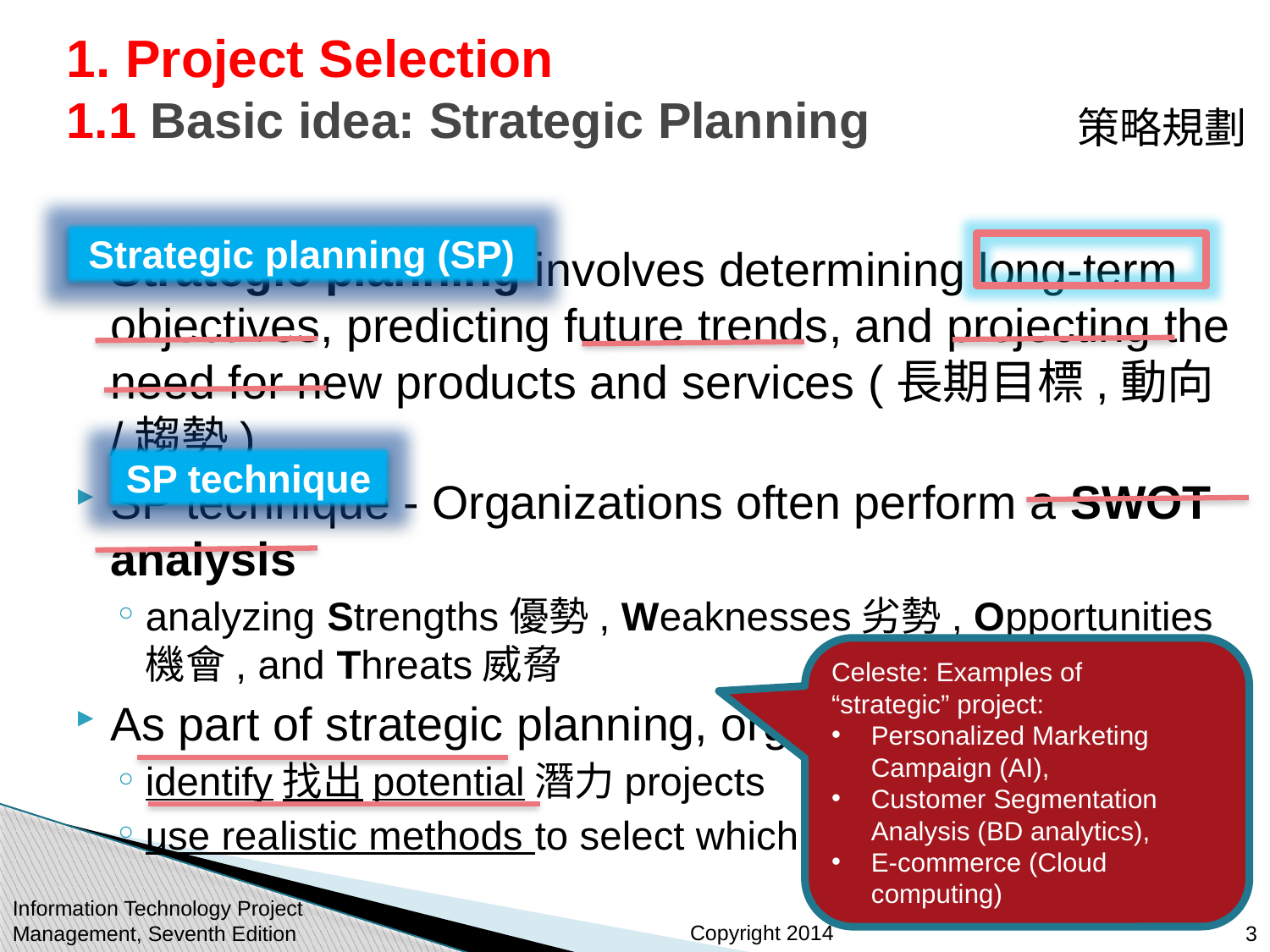

# 1. Project Selection 1.1 Basic idea: Strategic Planning
策略規劃
Strategic planning (SP)
Strategic planning involves determining long-term objectives, predicting future trends, and projecting the need for new products and services (長期目標,動向/趨勢)
SP technique - Organizations often perform a SWOT analysis
analyzing Strengths優勢, Weaknesses劣勢, Opportunities機會, and Threats威脅
As part of strategic planning, organizations
identify找出potential潛力projects
use realistic methods to select which projects to work on

SP technique
Celeste: Examples of
“strategic” project:
Personalized Marketing Campaign (AI),
Customer Segmentation Analysis (BD analytics),
E-commerce (Cloud computing)
Information Technology Project Management, Seventh Edition
3